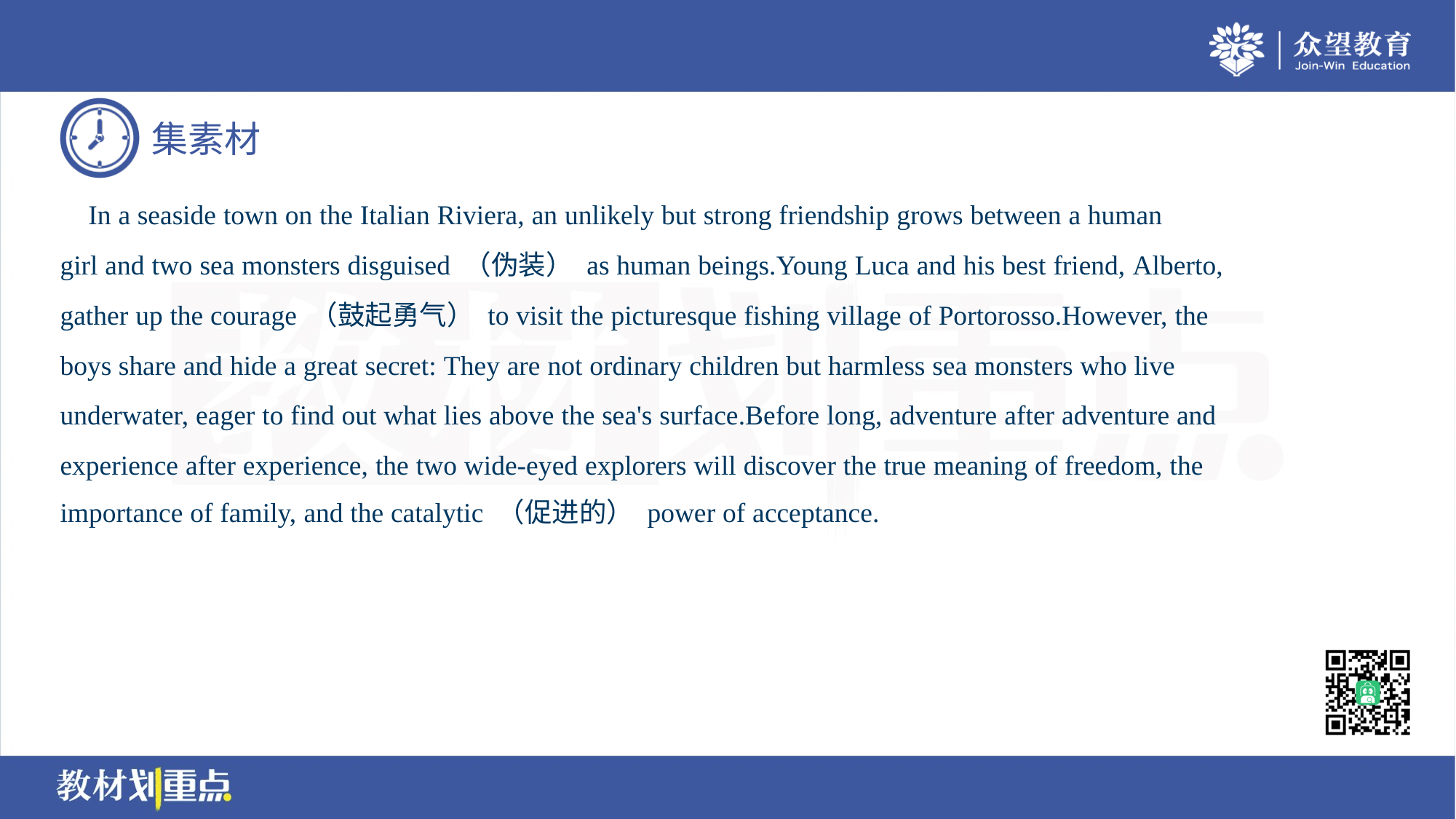

In a seaside town on the Italian Riviera, an unlikely but strong friendship grows between a human
girl and two sea monsters disguised （伪装） as human beings.Young Luca and his best friend, Alberto,
gather up the courage （鼓起勇气） to visit the picturesque fishing village of Portorosso.However, the
boys share and hide a great secret: They are not ordinary children but harmless sea monsters who live
underwater, eager to find out what lies above the sea's surface.Before long, adventure after adventure and
experience after experience, the two wide-eyed explorers will discover the true meaning of freedom, the
importance of family, and the catalytic （促进的） power of acceptance.